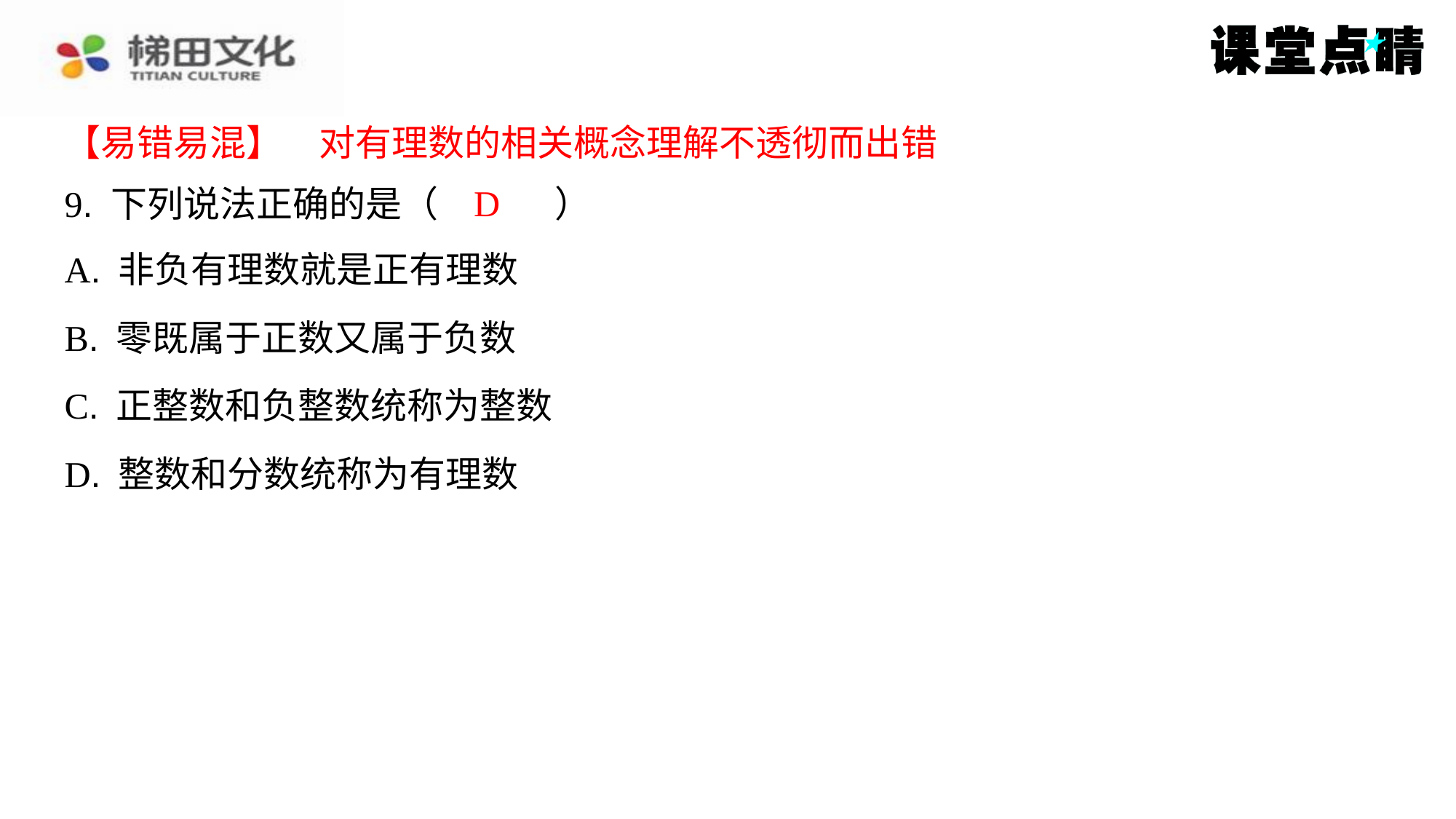

【易错易混】　对有理数的相关概念理解不透彻而出错
【易错易混】　对有理数的相关概念理解不透彻而出错
D
9. 下列说法正确的是（　D　）
| A. 非负有理数就是正有理数 |
| --- |
| B. 零既属于正数又属于负数 |
| C. 正整数和负整数统称为整数 |
| D. 整数和分数统称为有理数 |